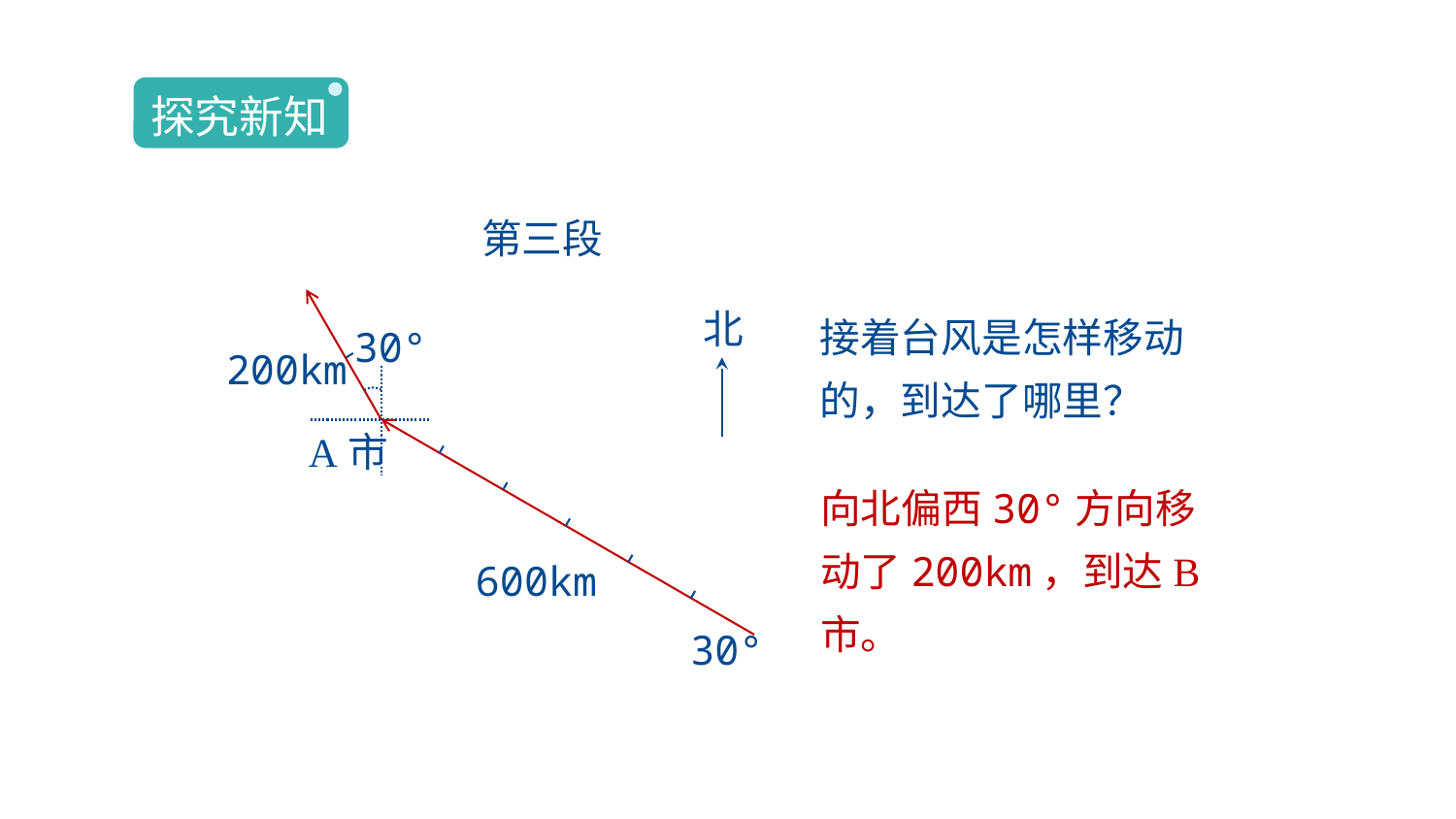

探究新知
第三段
接着台风是怎样移动的，到达了哪里？
北
30°
200km

A市
向北偏西30°方向移动了200km，到达B市。
600km
30°